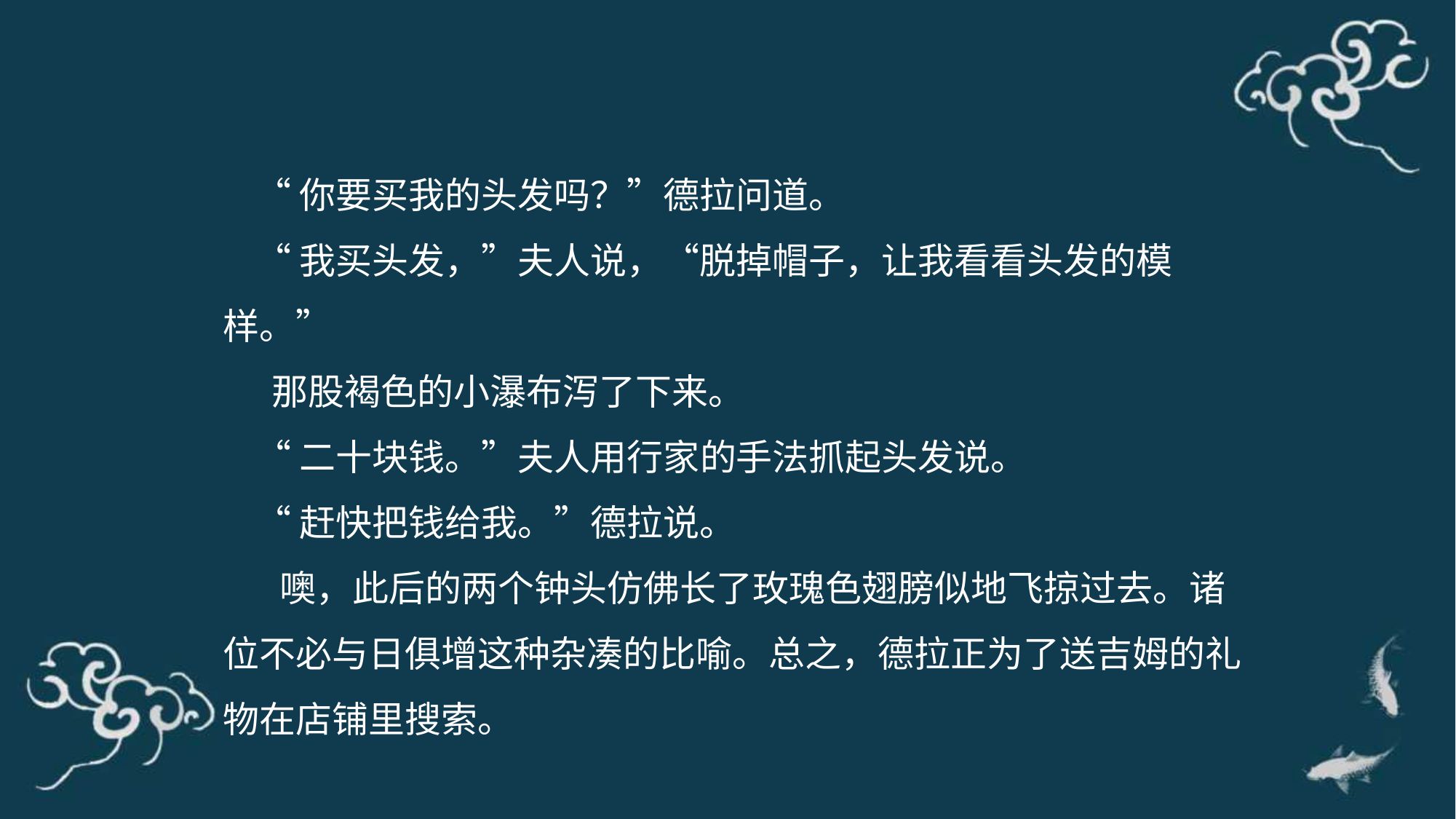

“你要买我的头发吗？”德拉问道。
“我买头发，”夫人说，“脱掉帽子，让我看看头发的模样。”
 那股褐色的小瀑布泻了下来。
“二十块钱。”夫人用行家的手法抓起头发说。
“赶快把钱给我。”德拉说。
  噢，此后的两个钟头仿佛长了玫瑰色翅膀似地飞掠过去。诸位不必与日俱增这种杂凑的比喻。总之，德拉正为了送吉姆的礼物在店铺里搜索。